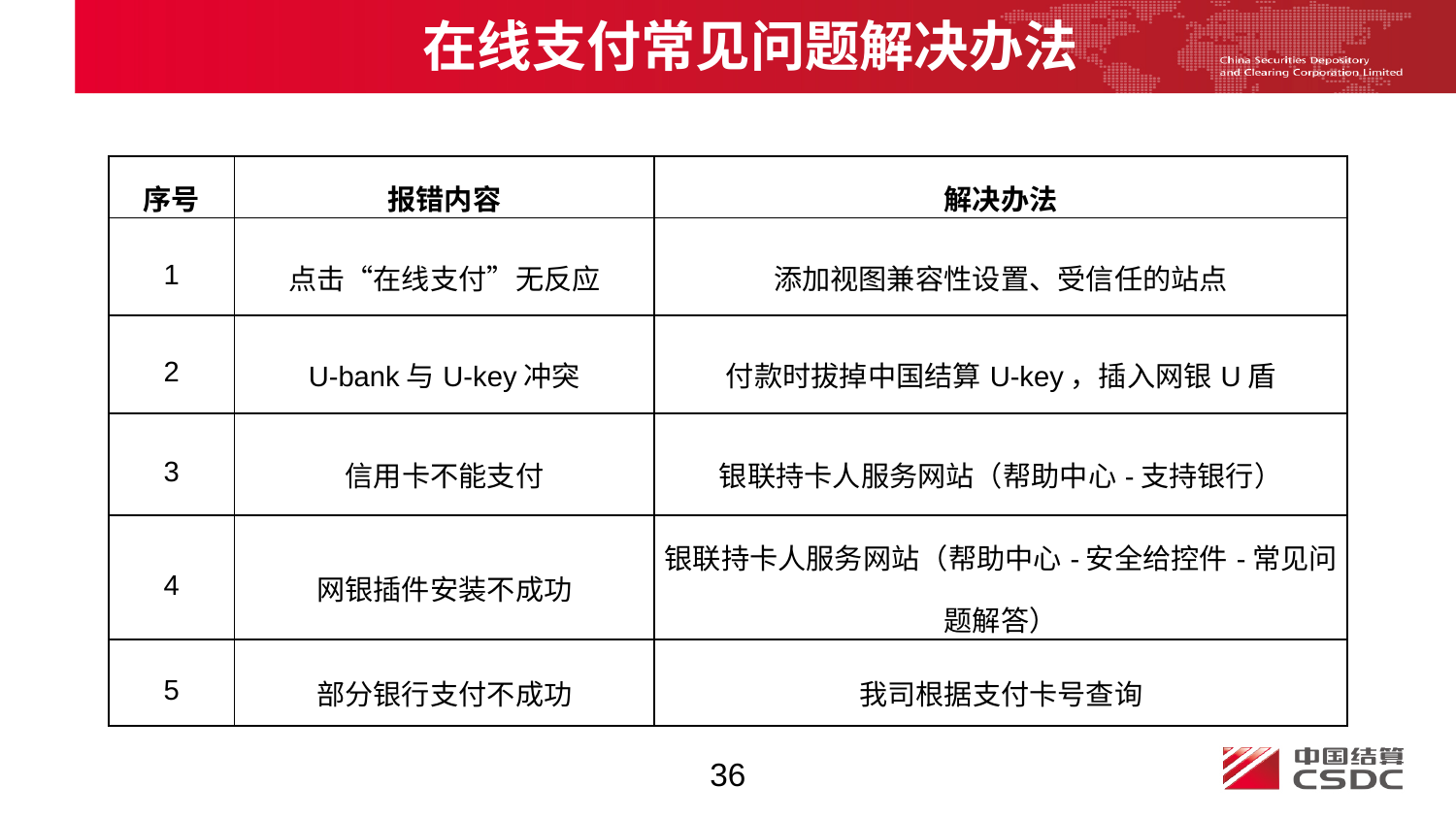

在线支付常见问题解决办法
| 序号 | 报错内容 | 解决办法 |
| --- | --- | --- |
| 1 | 点击“在线支付”无反应 | 添加视图兼容性设置、受信任的站点 |
| 2 | U-bank与U-key冲突 | 付款时拔掉中国结算U-key，插入网银U盾 |
| 3 | 信用卡不能支付 | 银联持卡人服务网站（帮助中心-支持银行） |
| 4 | 网银插件安装不成功 | 银联持卡人服务网站（帮助中心-安全给控件-常见问题解答） |
| 5 | 部分银行支付不成功 | 我司根据支付卡号查询 |
36